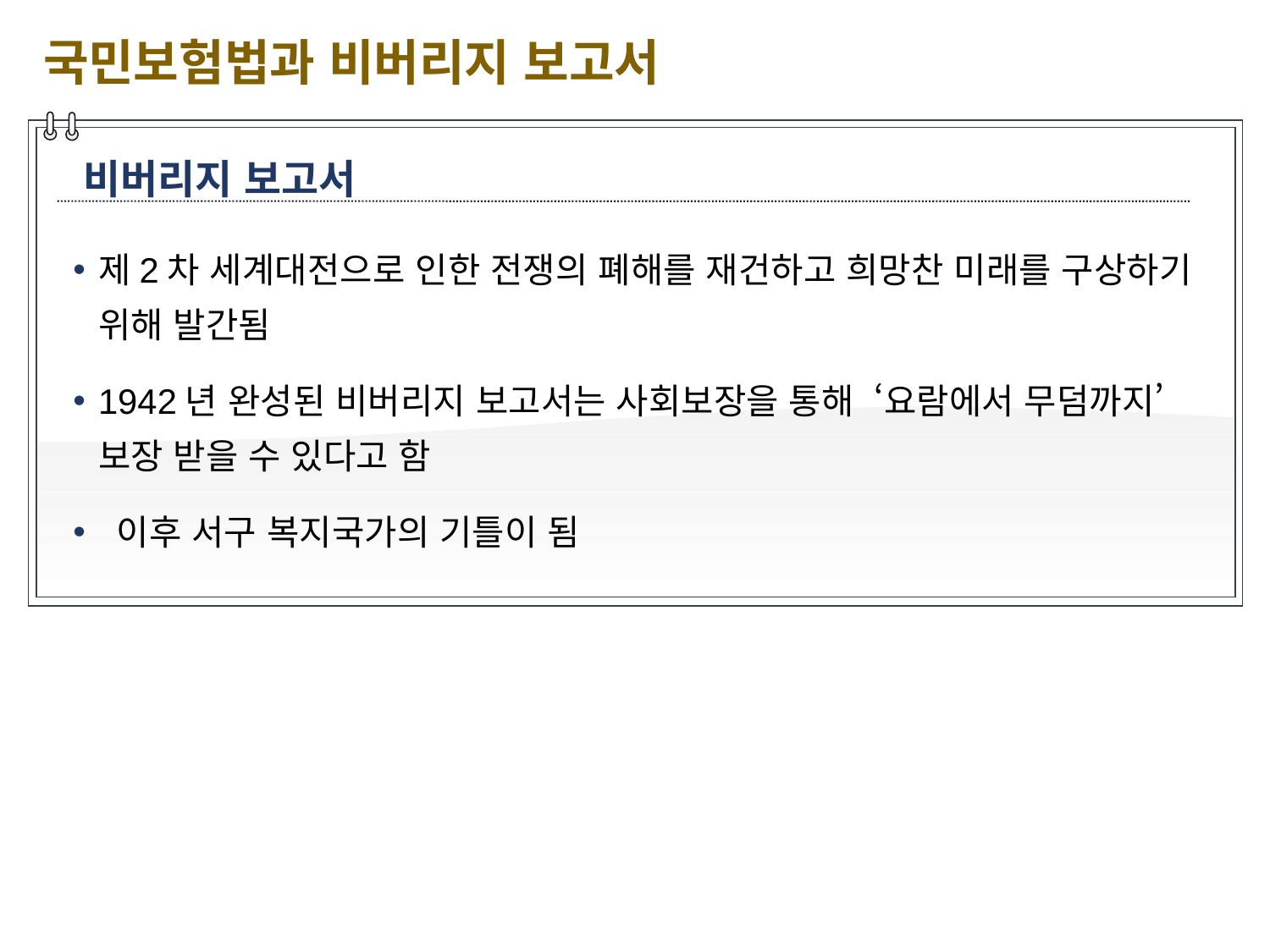

국민보험법과 비버리지 보고서

비버리지 보고서

제2차 세계대전으로 인한 전쟁의 폐해를 재건하고 희망찬 미래를 구상하기 위해 발간됨
1942년 완성된 비버리지 보고서는 사회보장을 통해  ‘요람에서 무덤까지’ 보장 받을 수 있다고 함
 이후 서구 복지국가의 기틀이 됨